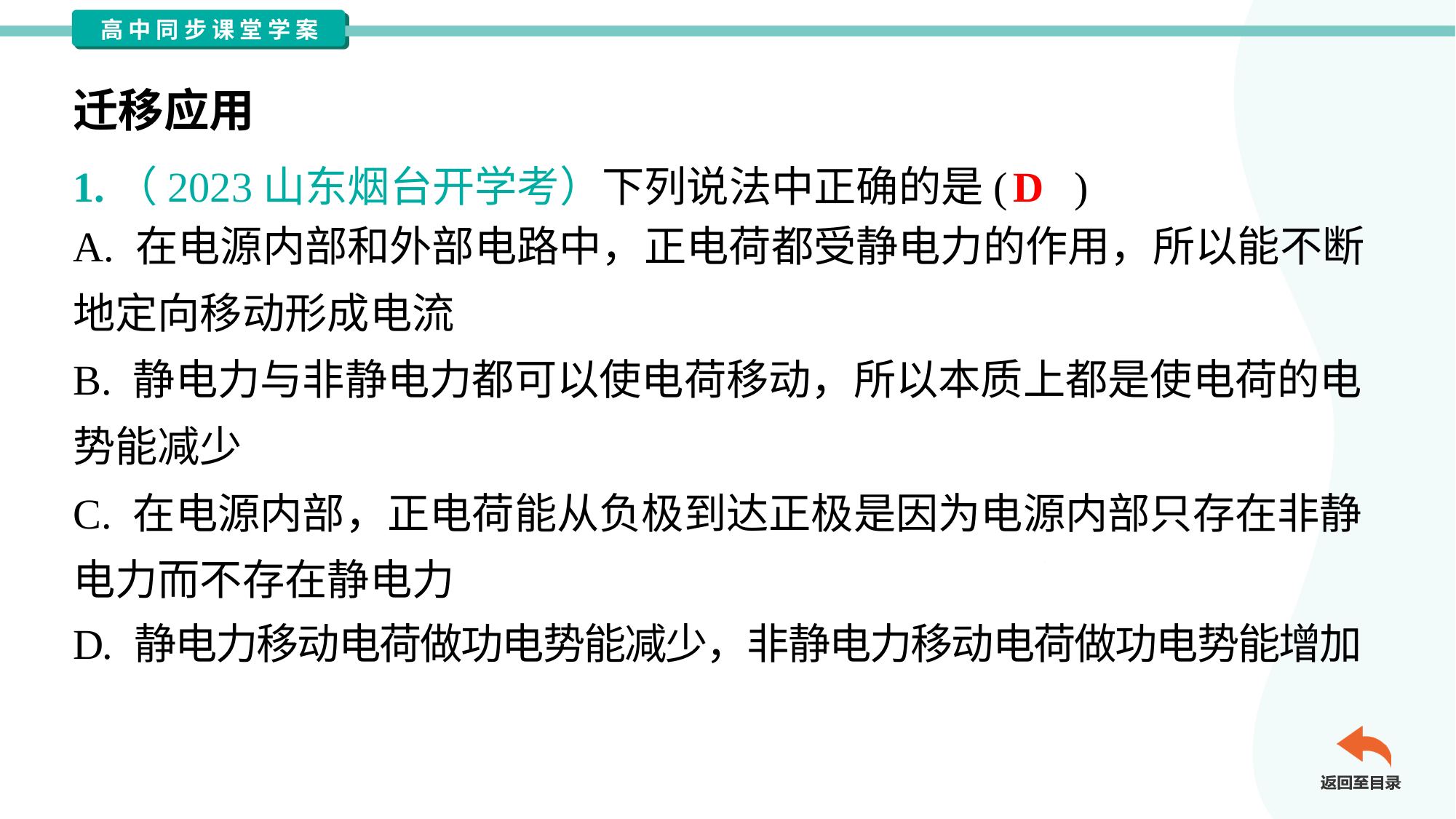

迁移应用
D
1.（2023山东烟台开学考）下列说法中正确的是(      )
A. 在电源内部和外部电路中，正电荷都受静电力的作用，所以能不断
地定向移动形成电流
B. 静电力与非静电力都可以使电荷移动，所以本质上都是使电荷的电
势能减少
C. 在电源内部，正电荷能从负极到达正极是因为电源内部只存在非静
电力而不存在静电力
D. 静电力移动电荷做功电势能减少，非静电力移动电荷做功电势能增加